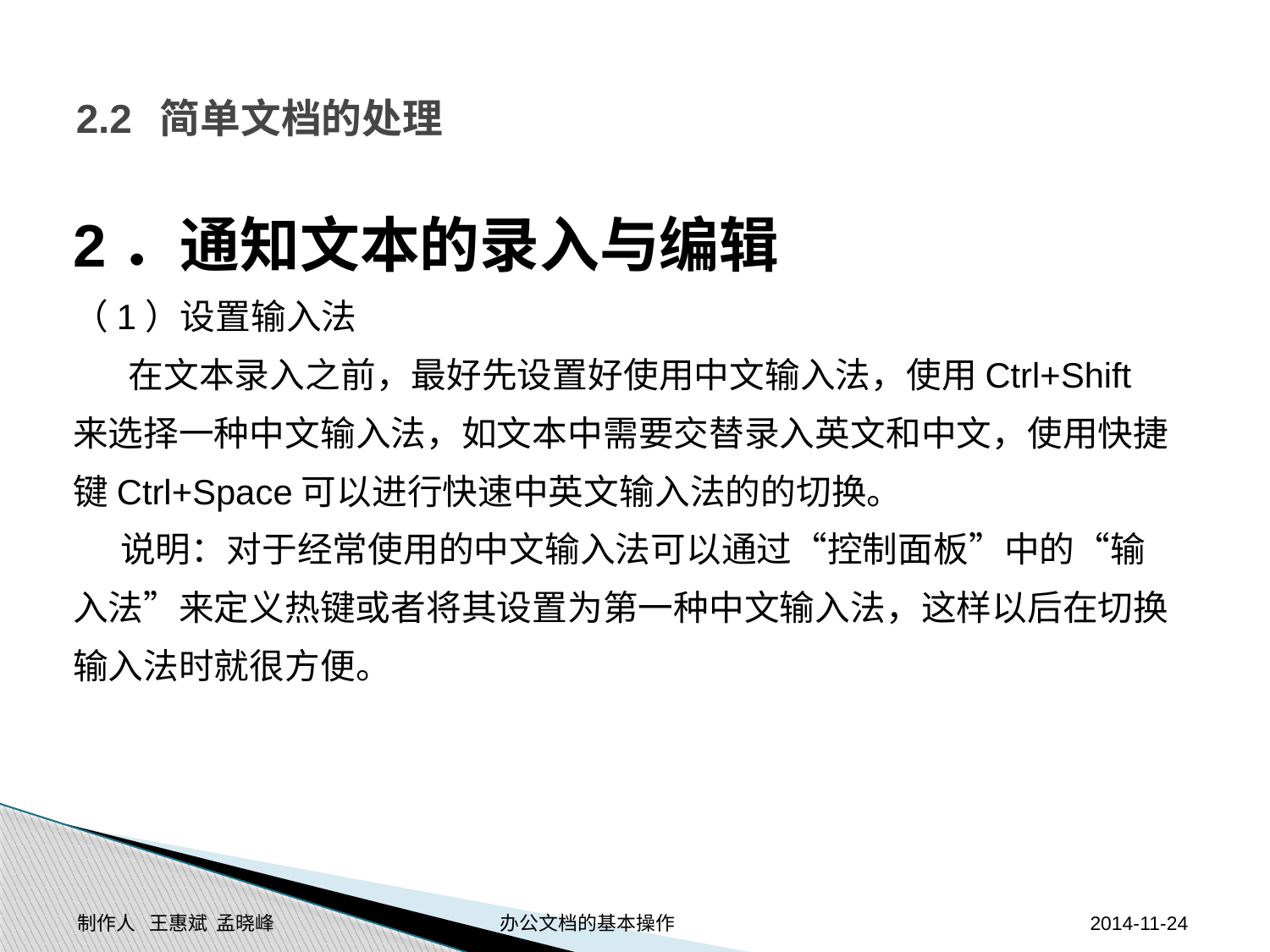

# 2.2  简单文档的处理

2．通知文本的录入与编辑
（1）设置输入法
      在文本录入之前，最好先设置好使用中文输入法，使用Ctrl+Shift来选择一种中文输入法，如文本中需要交替录入英文和中文，使用快捷键Ctrl+Space可以进行快速中英文输入法的的切换。
     说明：对于经常使用的中文输入法可以通过“控制面板”中的“输入法”来定义热键或者将其设置为第一种中文输入法，这样以后在切换输入法时就很方便。

制作人   王惠斌  孟晓峰                                                   办公文档的基本操作
2014-11-24